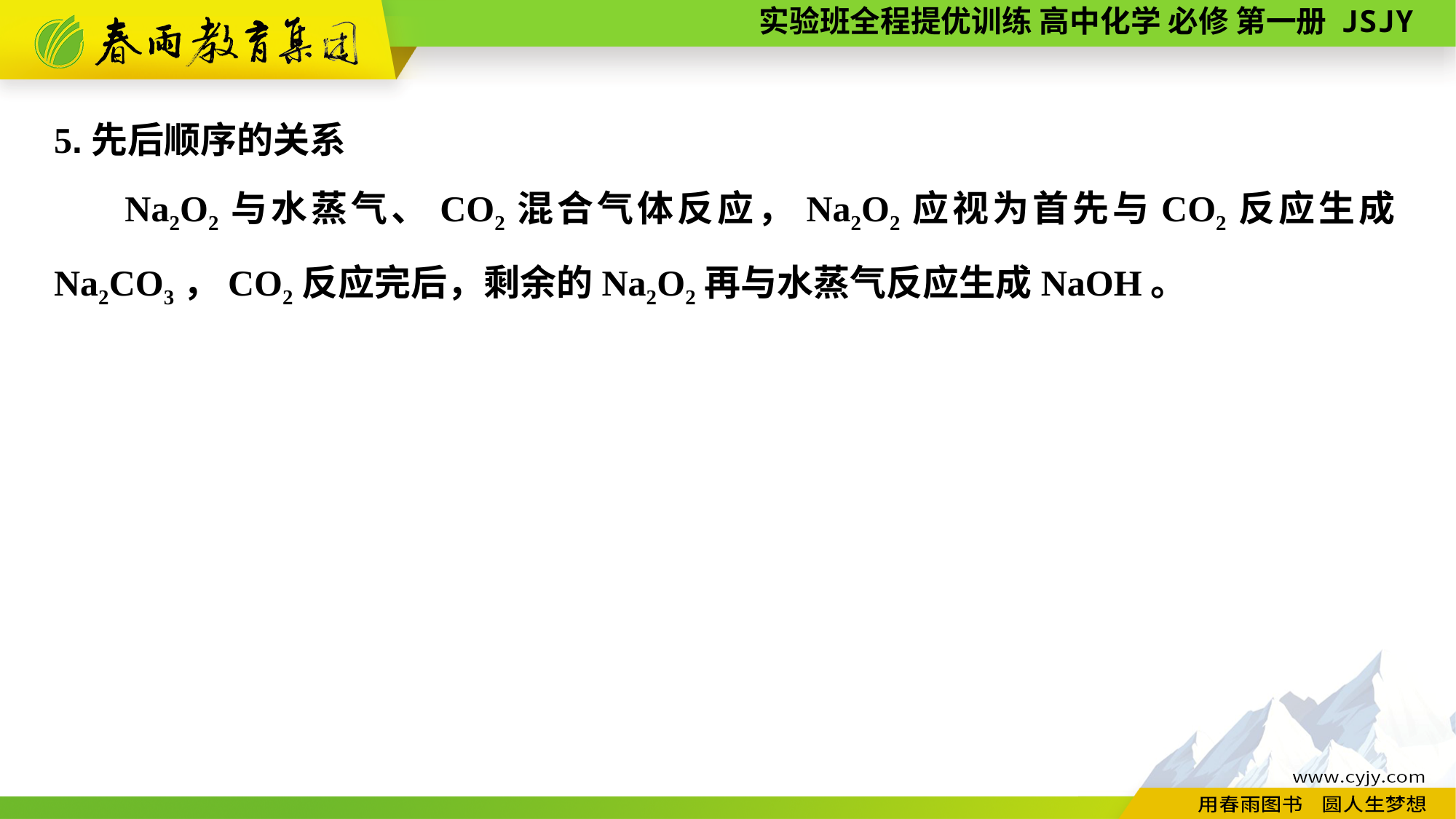

5.先后顺序的关系
Na2O2与水蒸气、CO2混合气体反应，Na2O2应视为首先与CO2反应生成Na2CO3，CO2反应完后，剩余的Na2O2再与水蒸气反应生成NaOH。